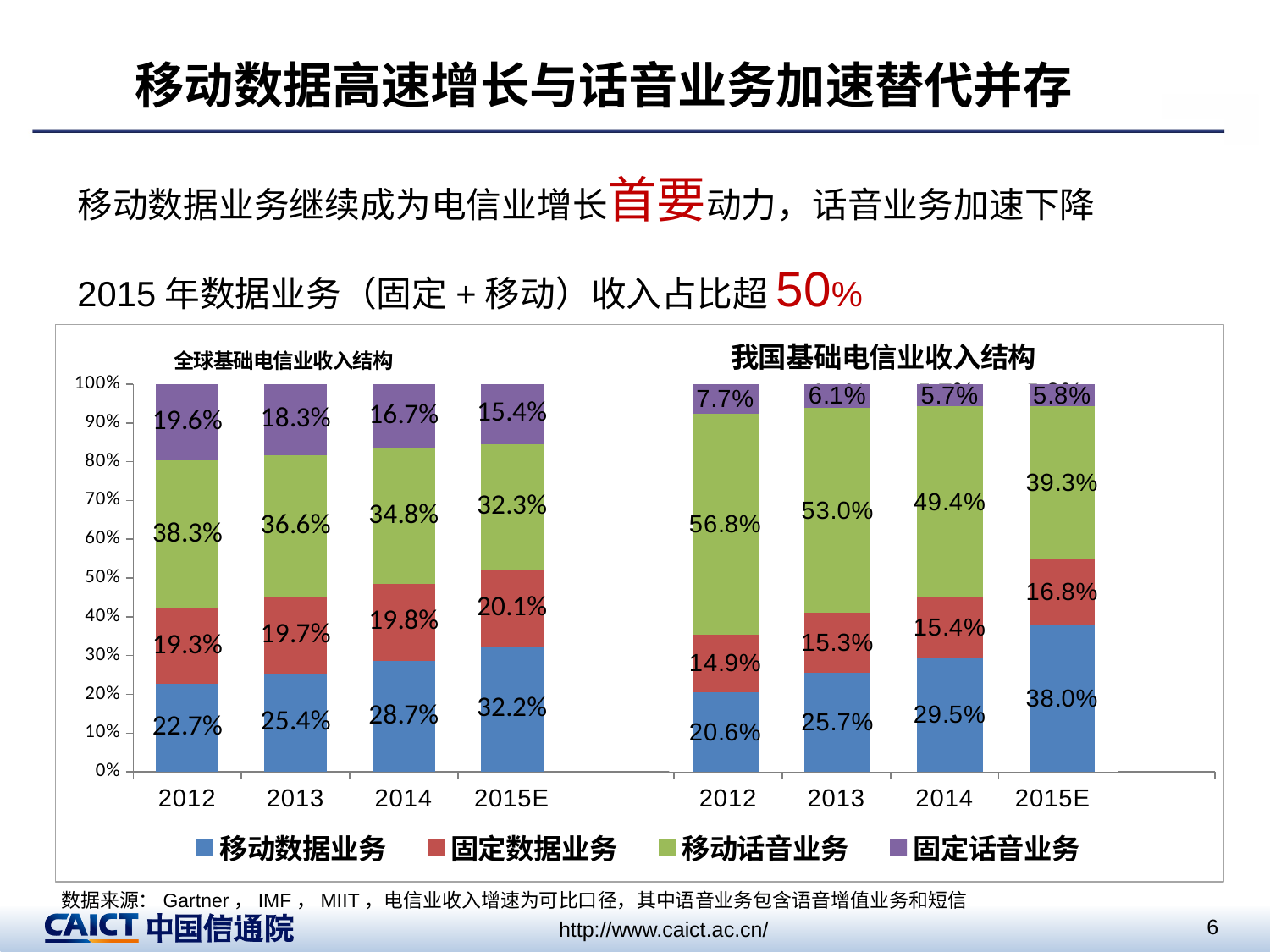

# 移动数据高速增长与话音业务加速替代并存
移动数据业务继续成为电信业增长首要动力，话音业务加速下降
2015年数据业务（固定+移动）收入占比超50%

### Chart

| Category | 移动数据业务 | 固定数据业务 | 移动话音业务 | 固定话音业务 |
|---|---|---|---|---|
| 2012 | 0.20600000000000004 | 0.14900000000000005 | 0.568 | 0.077 |
| 2013 | 0.257 | 0.15300000000000005 | 0.53 | 0.06100000000000001 |
| 2014 | 0.2950000000000001 | 0.15400000000000005 | 0.49400000000000016 | 0.057000000000000016 |
| 2015E | 0.3800000000000001 | 0.168 | 0.3930000000000001 | 0.058 |

### Chart

| Category | 移动数据业务 | 固定数据业务 | 移动话音业务 | 固定话音业务 |
|---|---|---|---|---|
| 2012 | 0.227 | 0.193 | 0.3830000000000001 | 0.196 |
| 2013 | 0.254 | 0.197 | 0.36600000000000016 | 0.18300000000000005 |
| 2014 | 0.2870000000000001 | 0.198 | 0.3480000000000001 | 0.167 |
| 2015E | 0.3220000000000001 | 0.201 | 0.3230000000000001 | 0.15400000000000005 |
|  | None | None | None | None |
| 2012 | 0.20600000000000004 | 0.14900000000000005 | 0.568 | 0.077 |
| 2013 | 0.257 | 0.15300000000000005 | 0.53 | 0.06100000000000001 |
| 2014 | 0.2950000000000001 | 0.15400000000000005 | 0.49400000000000016 | 0.057000000000000016 |
| 2015E | 0.3770000000000001 | 0.167 | 0.39800000000000013 | 0.058 |
数据来源：Gartner，IMF，MIIT，电信业收入增速为可比口径，其中语音业务包含语音增值业务和短信